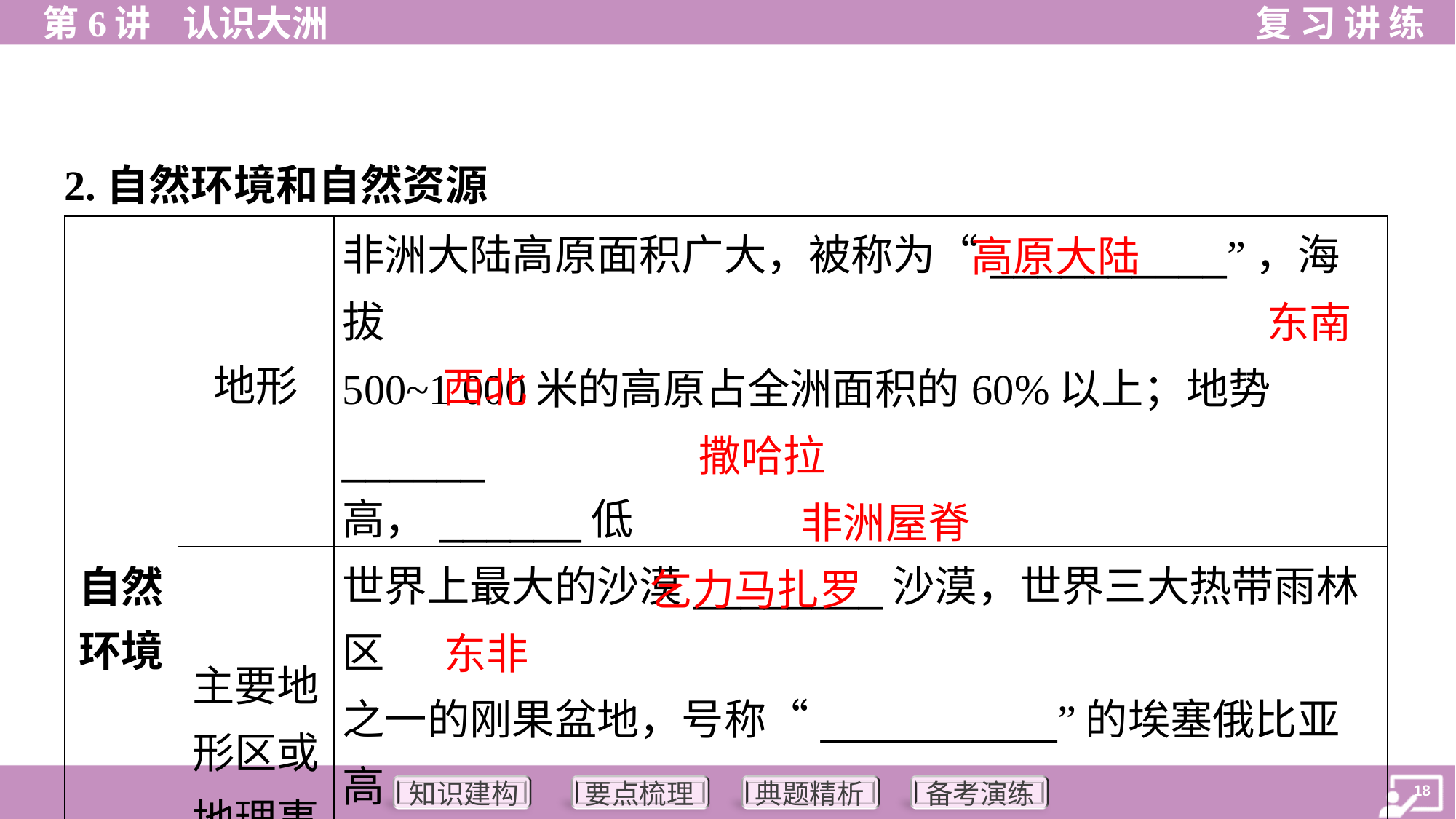

2.自然环境和自然资源
| 自然 环境 | 地形 | 非洲大陆高原面积广大，被称为“\_\_\_\_\_\_\_\_\_\_”，海拔 500~1 000米的高原占全洲面积的60%以上；地势\_\_\_\_\_\_ 高，\_\_\_\_\_\_低 |
| --- | --- | --- |
|  | 主要地 形区或 地理事 物 | 世界上最大的沙漠\_\_\_\_\_\_\_\_沙漠，世界三大热带雨林区 之一的刚果盆地，号称“\_\_\_\_\_\_\_\_\_\_”的埃塞俄比亚高 原，“赤道雪峰”\_\_\_\_\_\_\_\_\_\_\_\_山，世界陆地上最大的断 裂带\_\_\_\_\_\_大裂谷，南非高原、东非高原等 |
高原大陆
东南
西北
撒哈拉
非洲屋脊
乞力马扎罗
东非